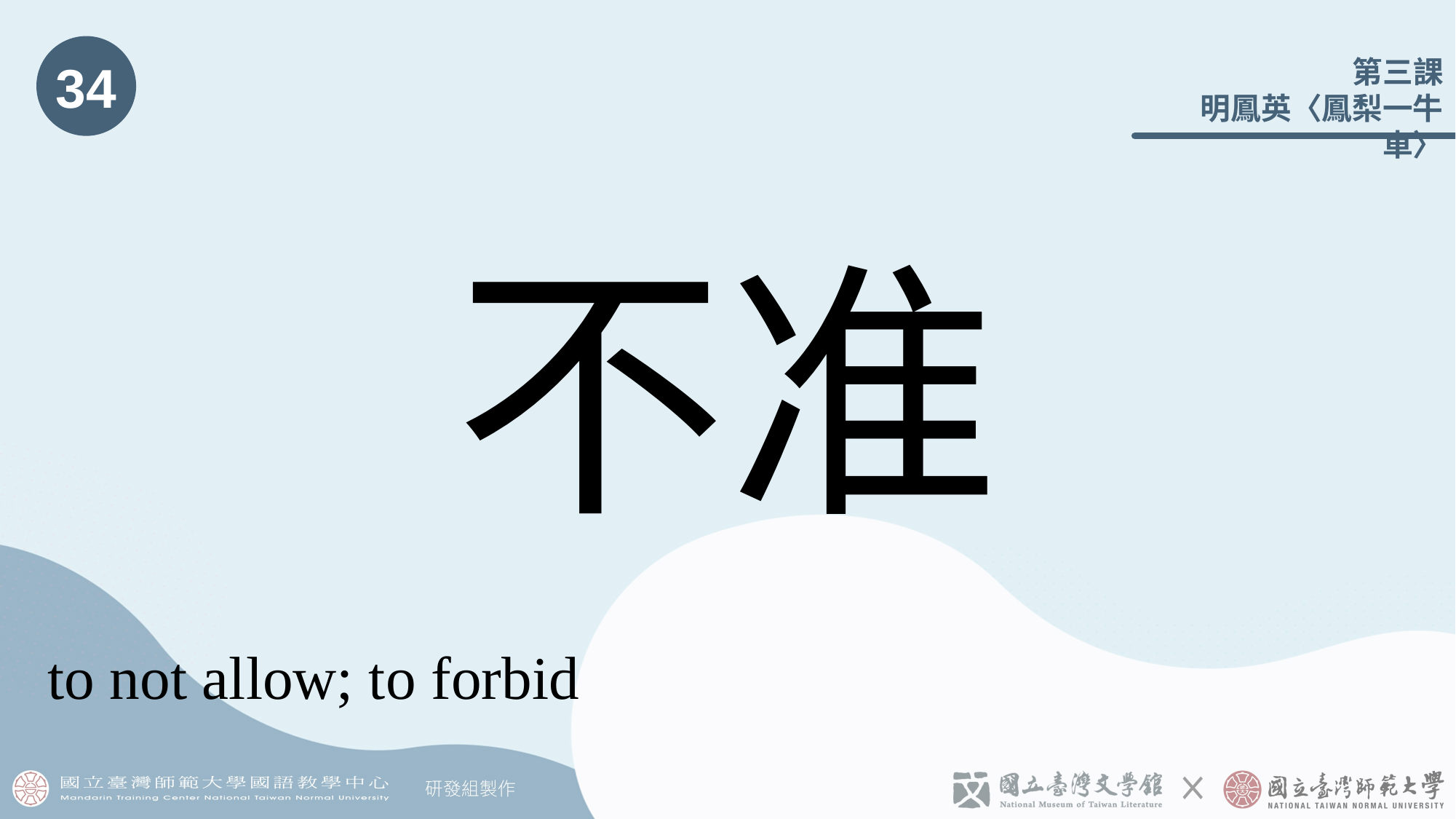

34
# 不准
to not allow; to forbid